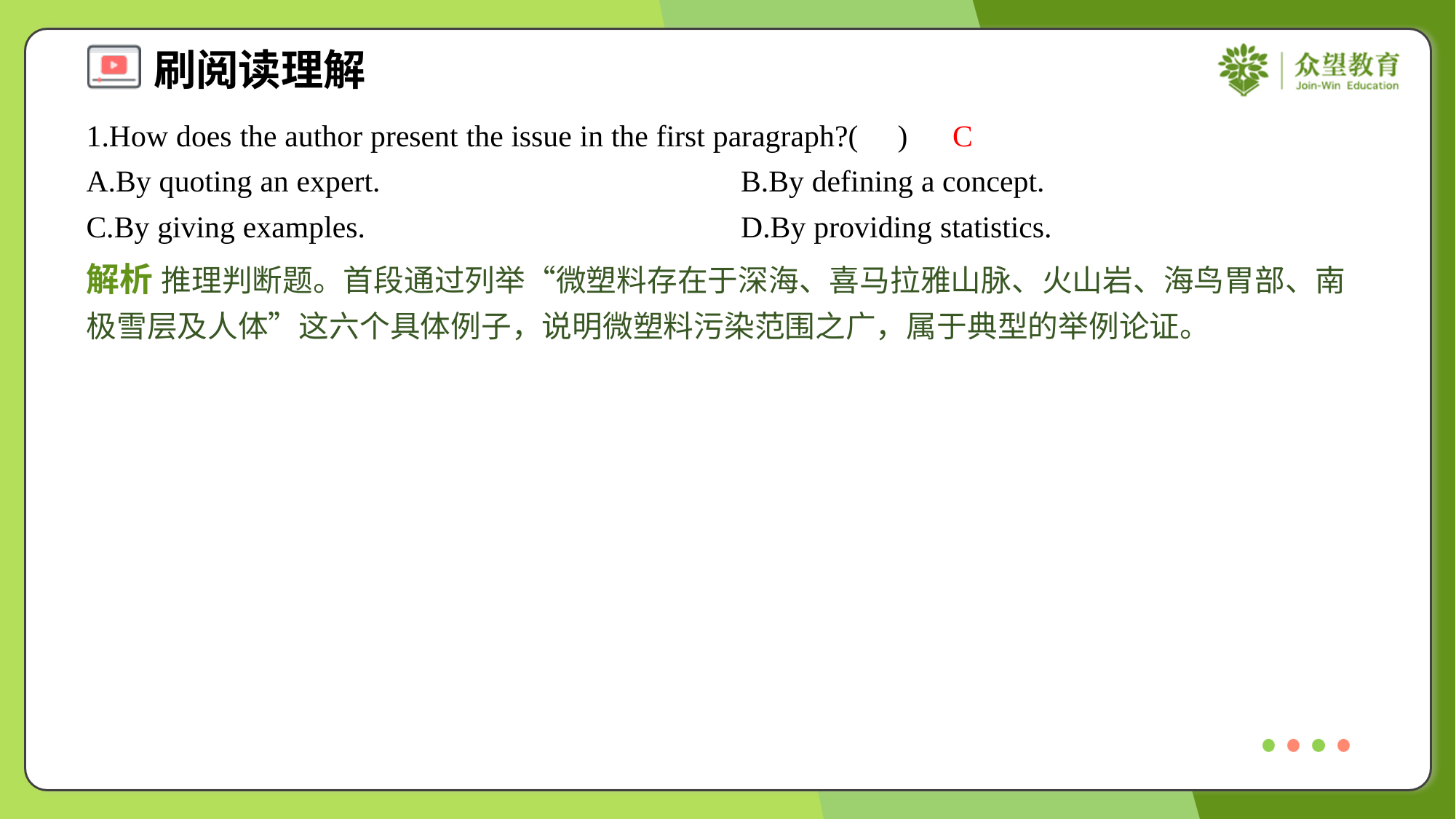

1.How does the author present the issue in the first paragraph?(     )
C
A.By quoting an expert.	B.By defining a concept.
C.By giving examples.	D.By providing statistics.
解析 推理判断题。首段通过列举“微塑料存在于深海、喜马拉雅山脉、火山岩、海鸟胃部、南极雪层及人体”这六个具体例子，说明微塑料污染范围之广，属于典型的举例论证。